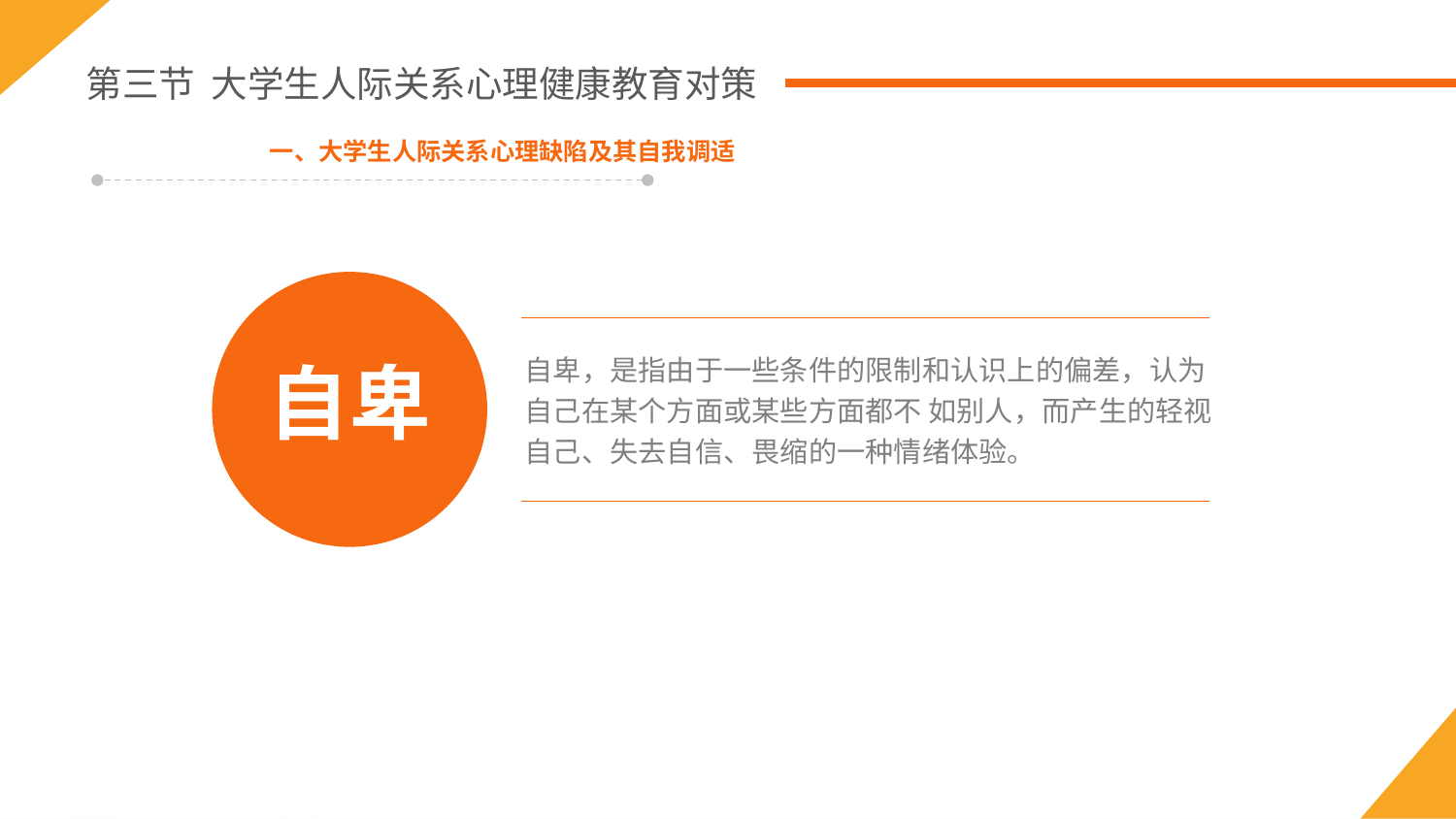

第三节  大学生人际关系心理健康教育对策
一、大学生人际关系心理缺陷及其自我调适

自卑，是指由于一些条件的限制和认识上的偏差，认为自己在某个方面或某些方面都不 如别人，而产生的轻视自己、失去自信、畏缩的一种情绪体验。
自卑